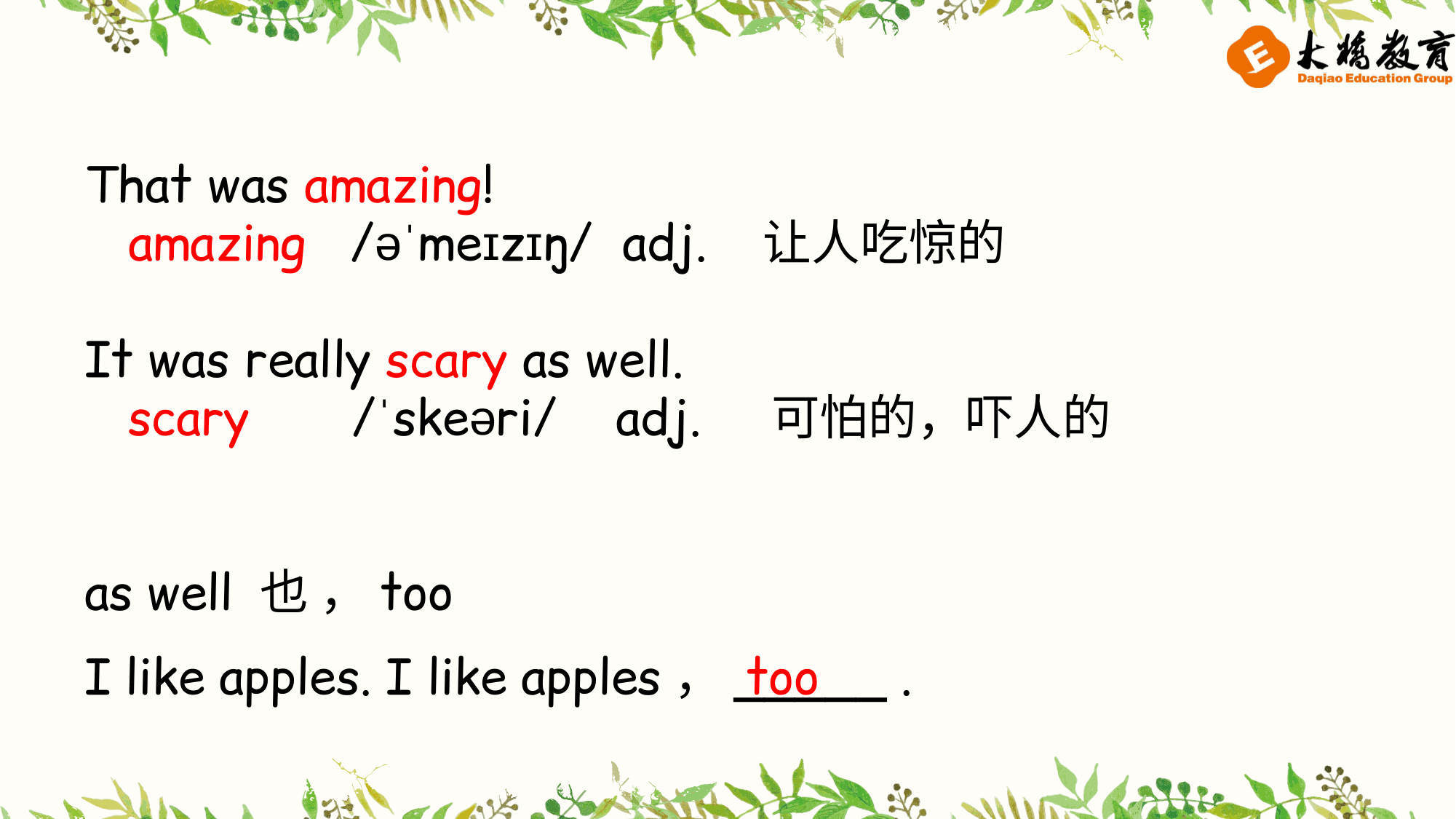

That was amazing!
   amazing   /əˈmeɪzɪŋ/  adj.   让人吃惊的

It was really scary as well.
   scary       /ˈskeəri/    adj.    可怕的，吓人的

as well 也 ，too

I like apples. I like apples，_____ .
too